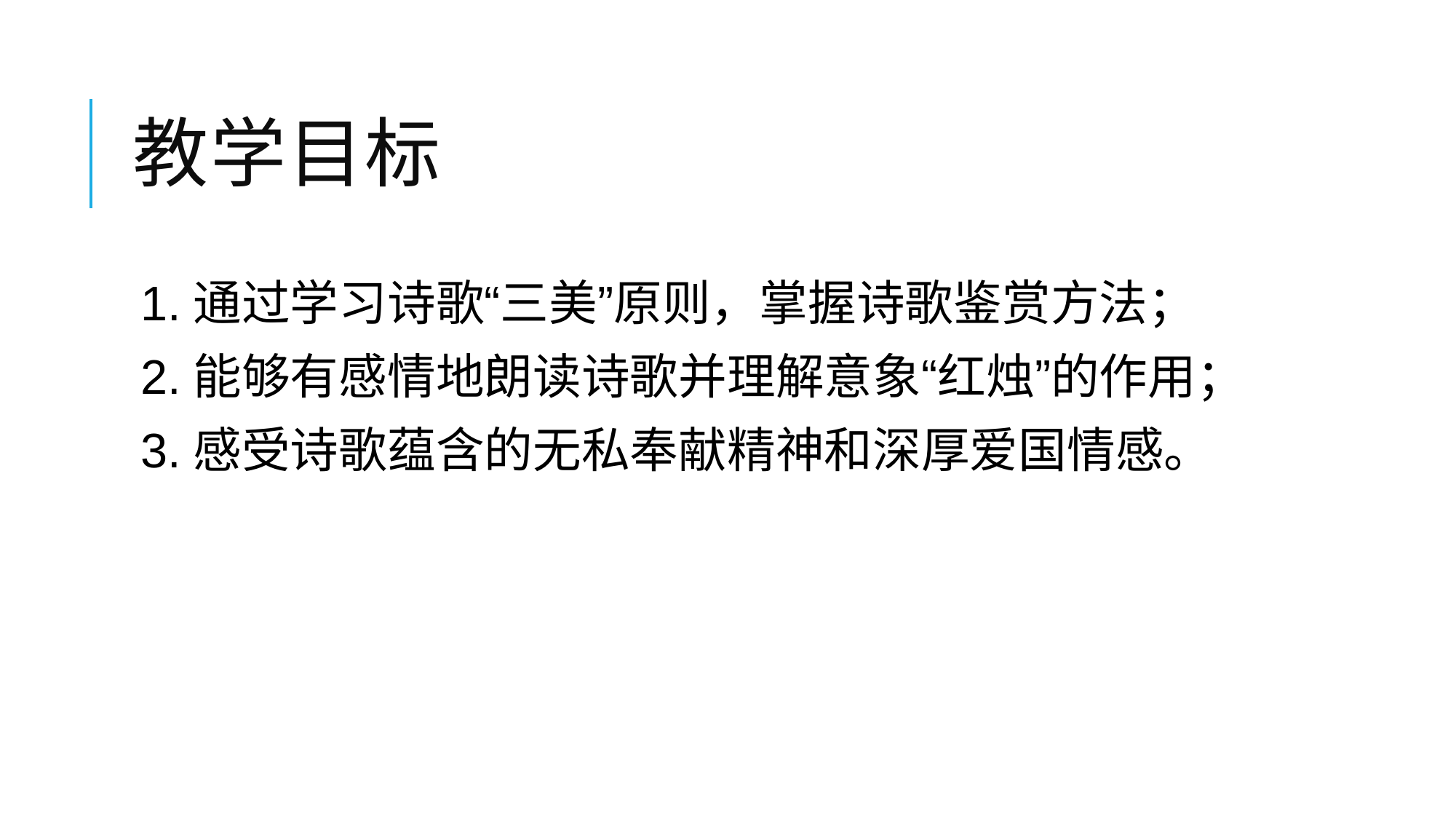

# 教学目标
1.通过学习诗歌“三美”原则，掌握诗歌鉴赏方法；
2.能够有感情地朗读诗歌并理解意象“红烛”的作用；
3.感受诗歌蕴含的无私奉献精神和深厚爱国情感。